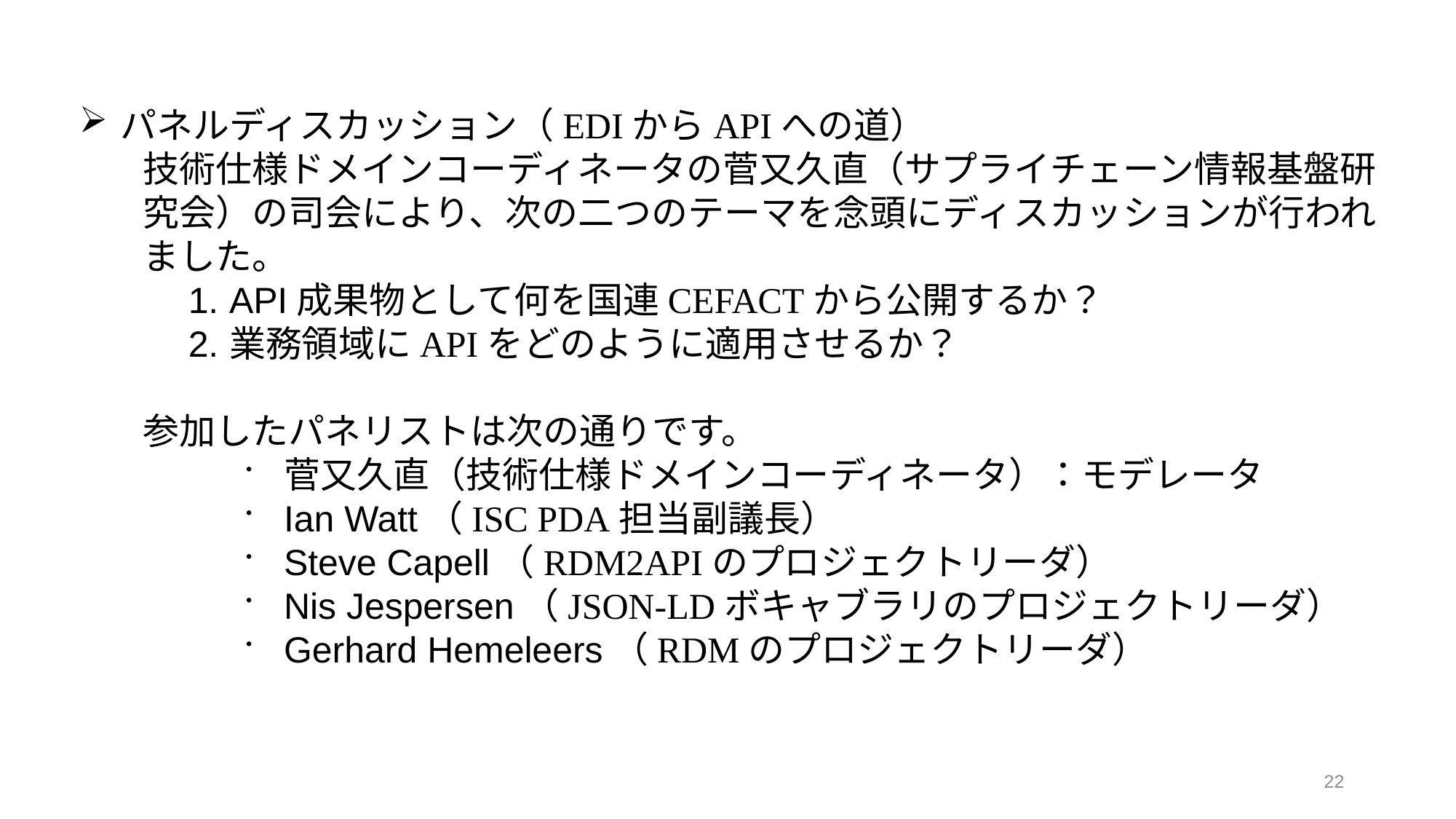

パネルディスカッション（EDIからAPIへの道）
技術仕様ドメインコーディネータの菅又久直（サプライチェーン情報基盤研究会）の司会により、次の二つのテーマを念頭にディスカッションが行われました。
API成果物として何を国連CEFACTから公開するか？
業務領域にAPIをどのように適用させるか？

参加したパネリストは次の通りです。
菅又久直（技術仕様ドメインコーディネータ）：モデレータ
Ian Watt（ISC PDA担当副議長）
Steve Capell（RDM2APIのプロジェクトリーダ）
Nis Jespersen（JSON-LDボキャブラリのプロジェクトリーダ）
Gerhard Hemeleers（RDMのプロジェクトリーダ）
22